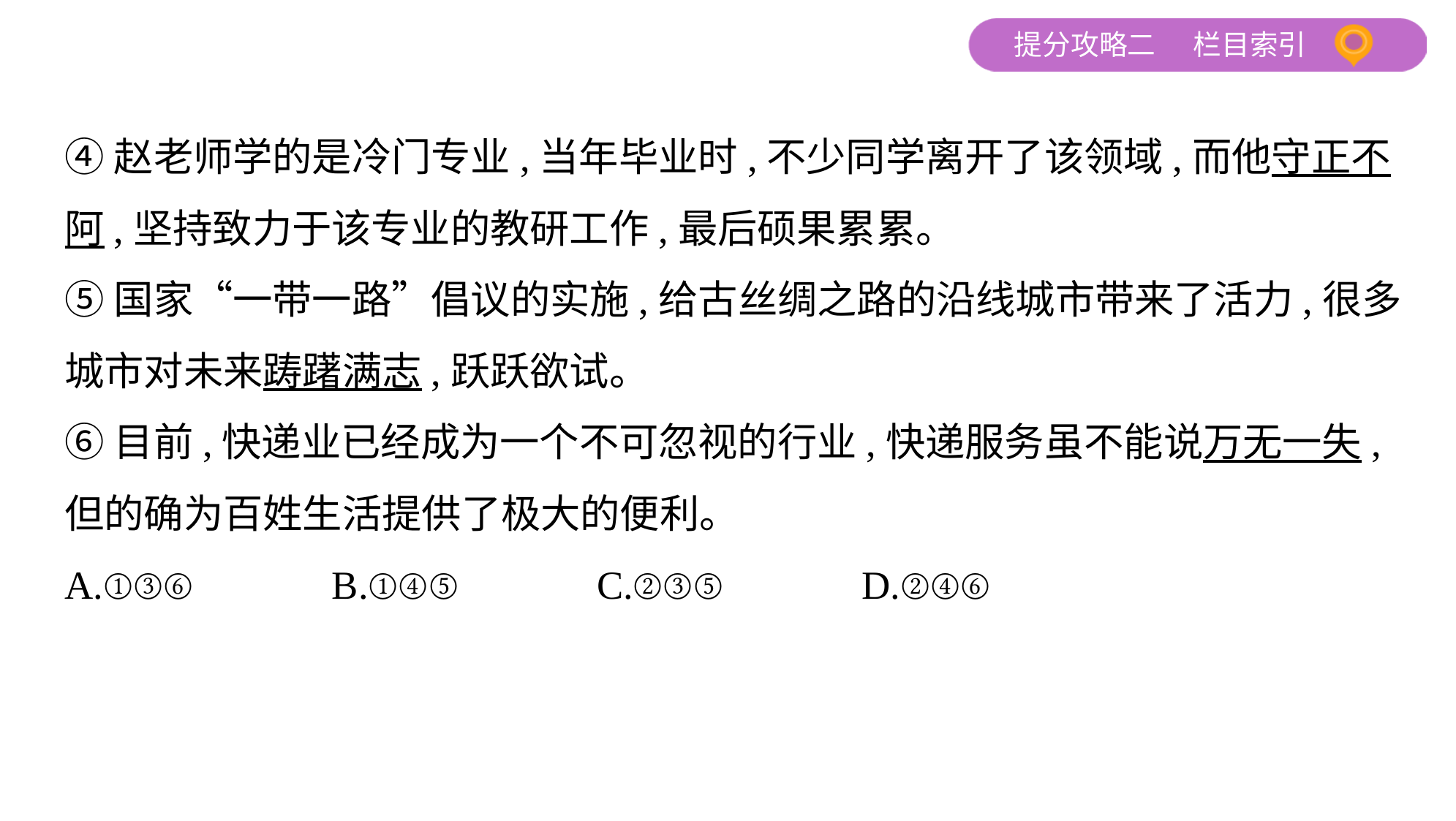

④赵老师学的是冷门专业,当年毕业时,不少同学离开了该领域,而他守正不
阿,坚持致力于该专业的教研工作,最后硕果累累。
⑤国家“一带一路”倡议的实施,给古丝绸之路的沿线城市带来了活力,很多
城市对未来踌躇满志,跃跃欲试。
⑥目前,快递业已经成为一个不可忽视的行业,快递服务虽不能说万无一失,
但的确为百姓生活提供了极大的便利。
A.①③⑥　　　B.①④⑤　　　C.②③⑤　　　D.②④⑥